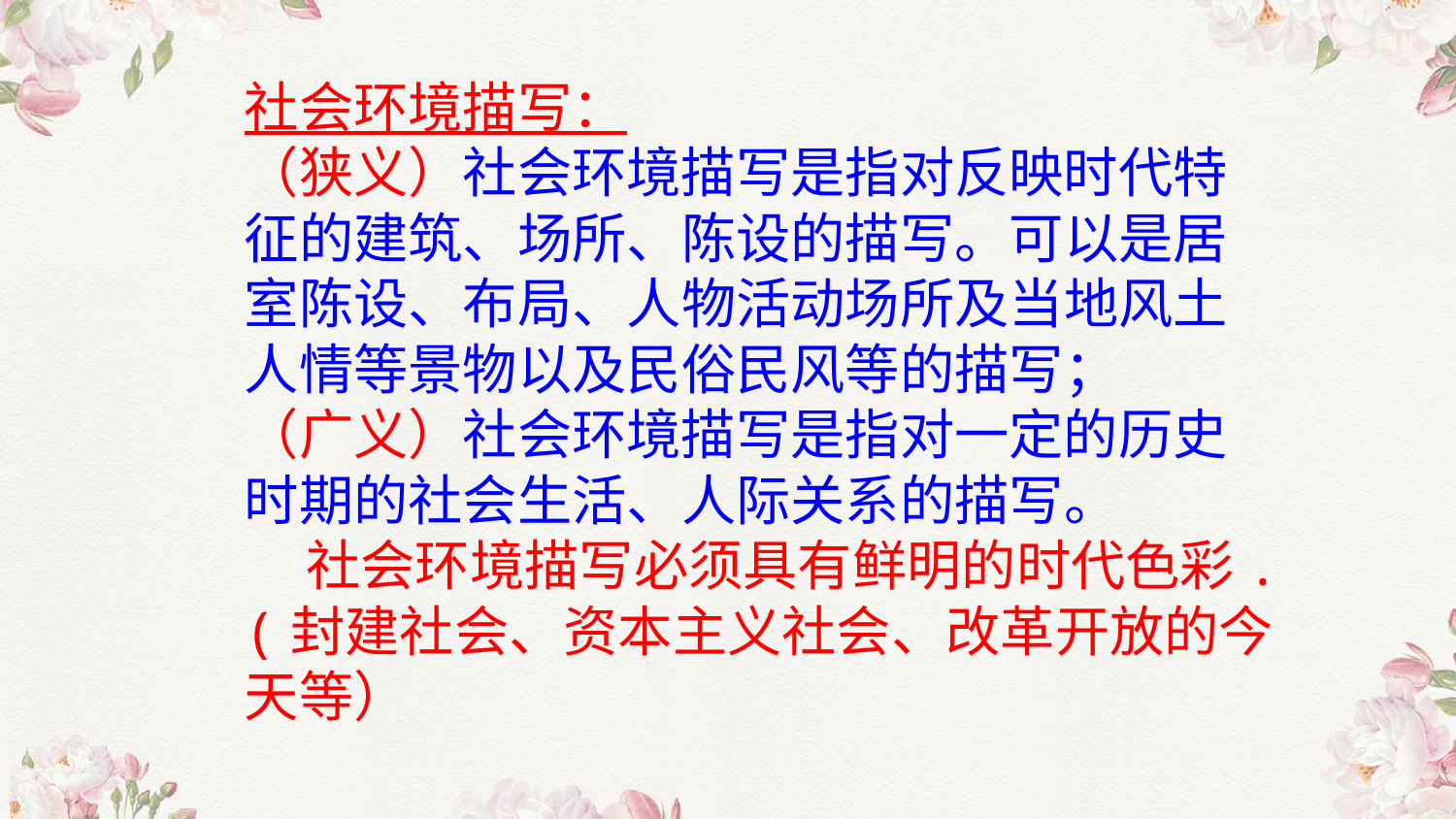

社会环境描写：
（狭义）社会环境描写是指对反映时代特征的建筑、场所、陈设的描写。可以是居室陈设、布局、人物活动场所及当地风土人情等景物以及民俗民风等的描写；
（广义）社会环境描写是指对一定的历史时期的社会生活、人际关系的描写。
    社会环境描写必须具有鲜明的时代色彩.(封建社会、资本主义社会、改革开放的今天等）